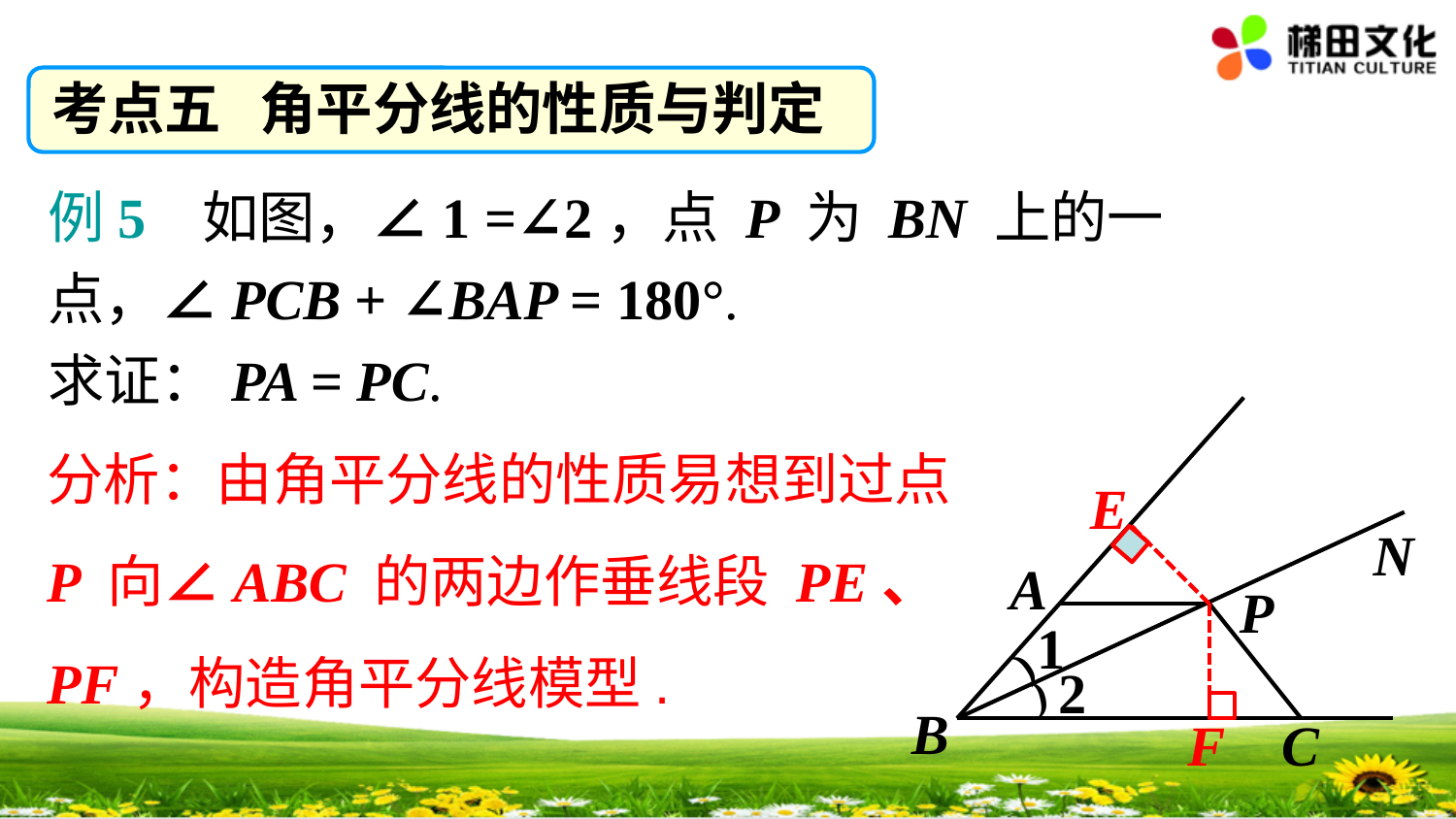

考点五   角平分线的性质与判定

例5   如图，∠1 =∠2，点 P 为 BN 上的一点，∠PCB + ∠BAP = 180°.
求证：PA = PC.
N
A
P
1
)
2
)
C
B
分析：由角平分线的性质易想到过点 P 向∠ABC 的两边作垂线段 PE、PF，构造角平分线模型.
E

F